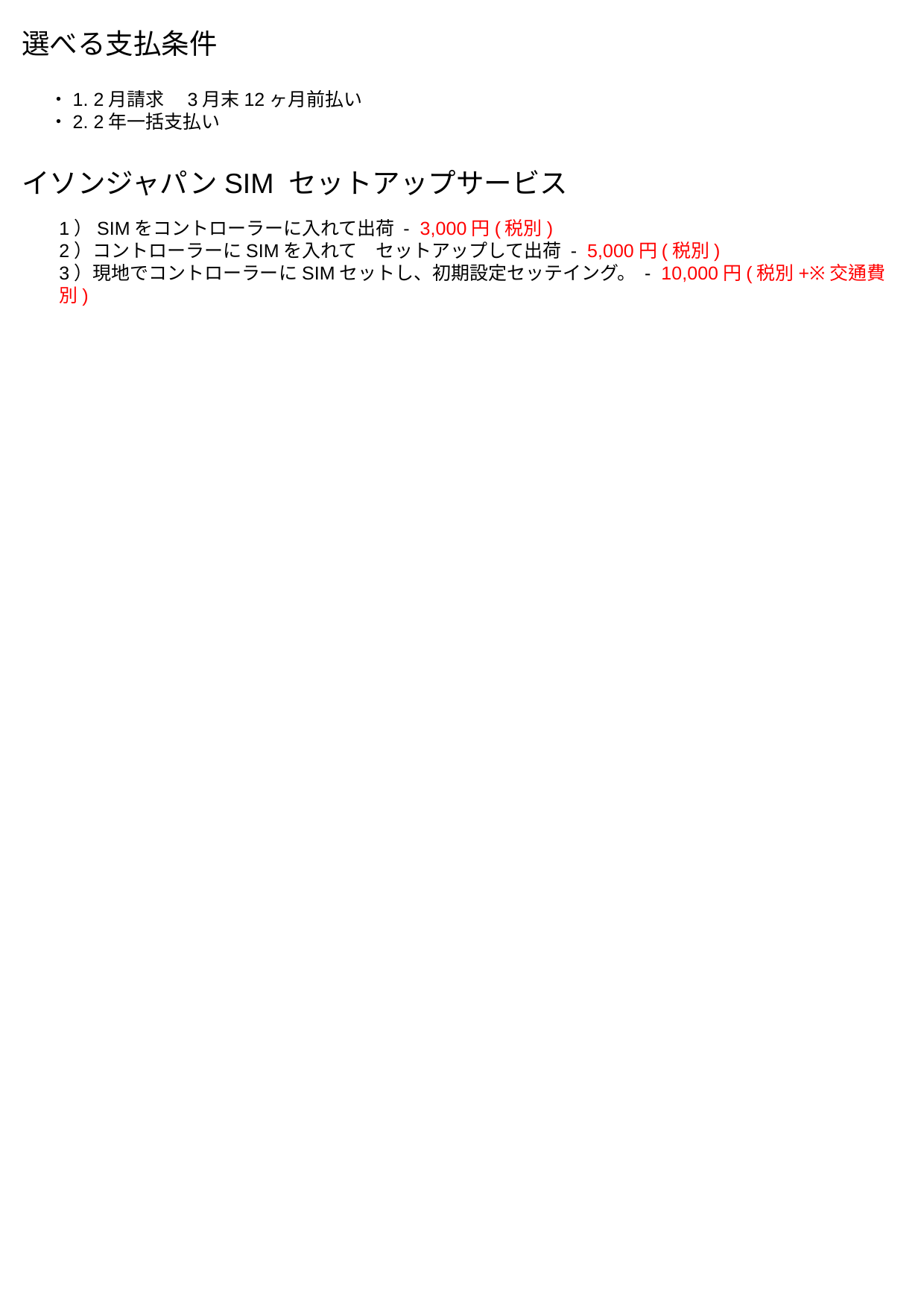

選べる支払条件
・1. 2月請求　3月末12ヶ月前払い
・2. 2年一括支払い
イソンジャパンSIM セットアップサービス
1）SIMをコントローラーに入れて出荷 -  3,000円(税別)
2）コントローラーにSIMを入れて　セットアップして出荷 -  5,000円(税別)
3）現地でコントローラーにSIMセットし、初期設定セッテイング。 -  10,000円(税別+※交通費別)